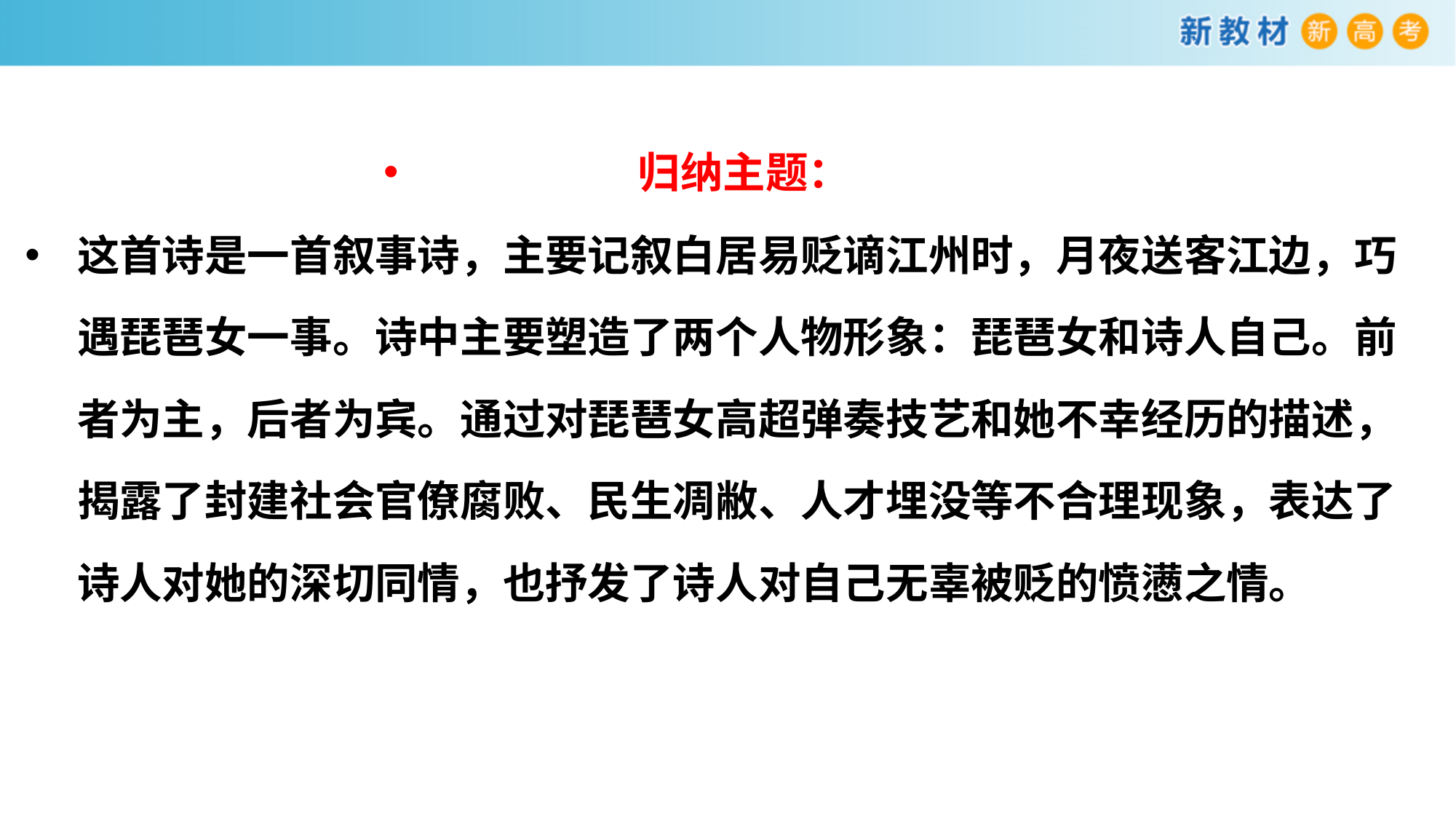

归纳主题：
这首诗是一首叙事诗，主要记叙白居易贬谪江州时，月夜送客江边，巧遇琵琶女一事。诗中主要塑造了两个人物形象：琵琶女和诗人自己。前者为主，后者为宾。通过对琵琶女高超弹奏技艺和她不幸经历的描述，揭露了封建社会官僚腐败、民生凋敝、人才埋没等不合理现象，表达了诗人对她的深切同情，也抒发了诗人对自己无辜被贬的愤懑之情。